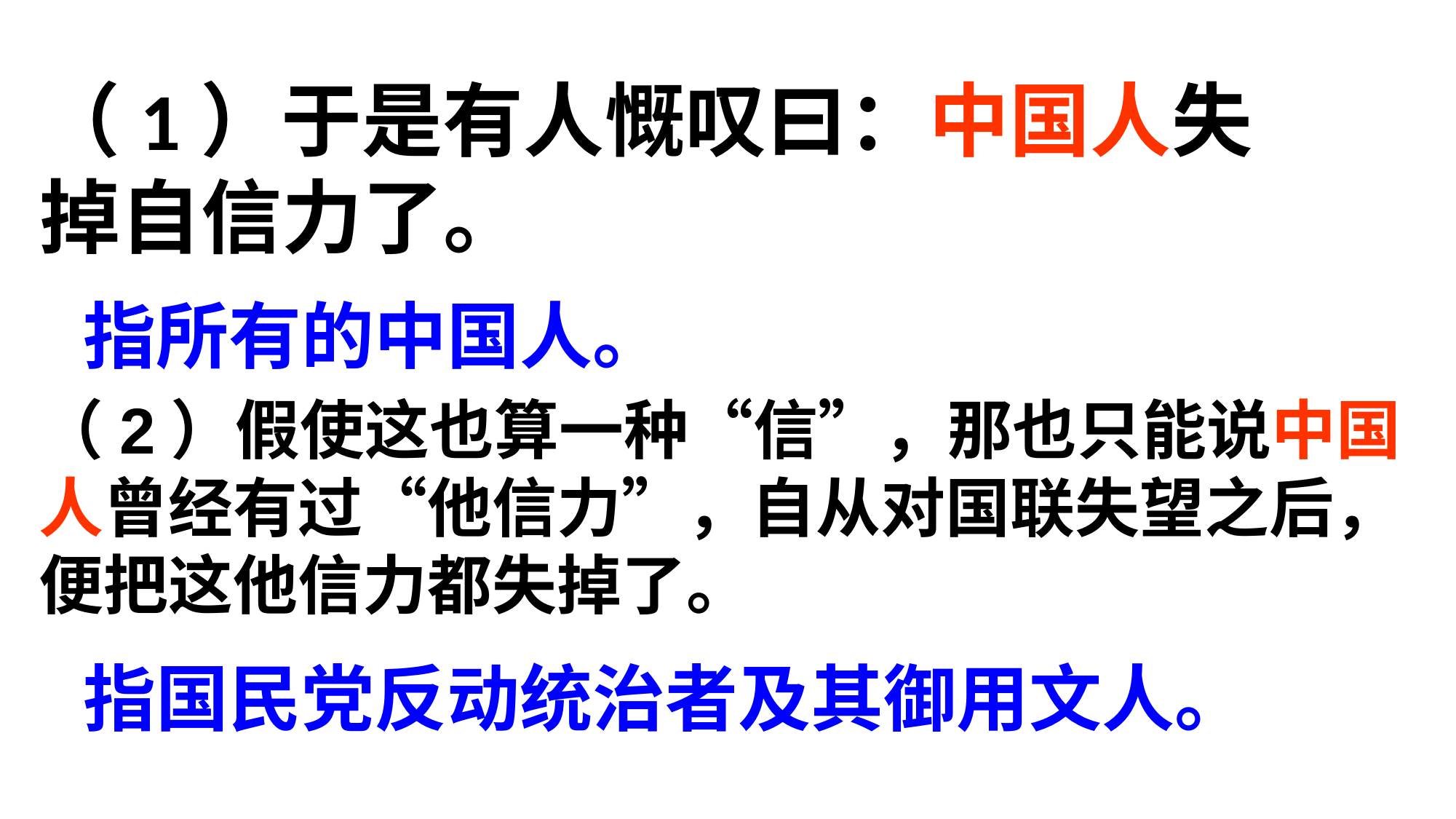

# （1）于是有人慨叹曰：中国人失掉自信力了。
指所有的中国人。
（2）假使这也算一种“信”，那也只能说中国人曾经有过“他信力”，自从对国联失望之后，便把这他信力都失掉了。
指国民党反动统治者及其御用文人。